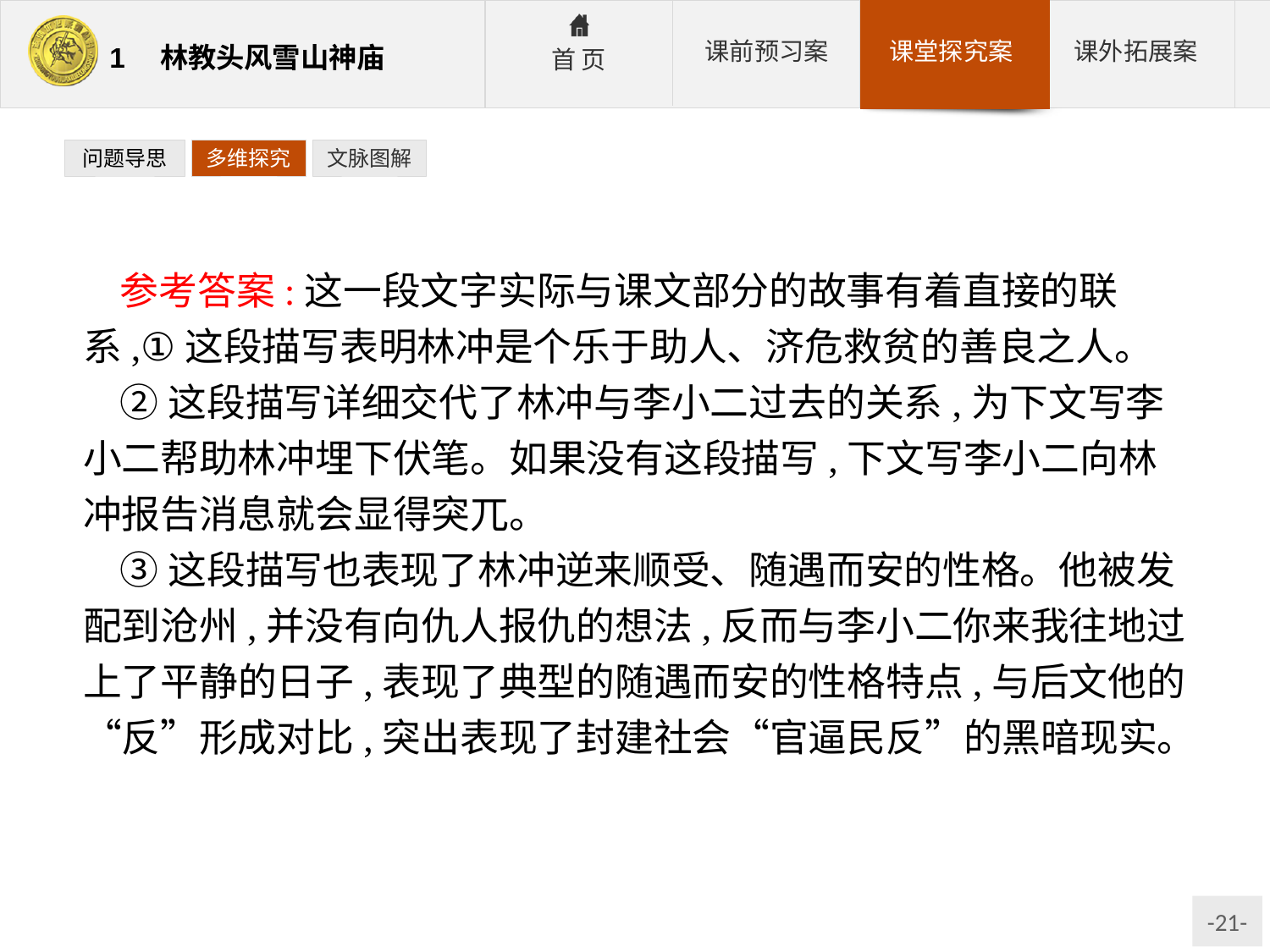

问题导思
多维探究
文脉图解
参考答案:这一段文字实际与课文部分的故事有着直接的联系,①这段描写表明林冲是个乐于助人、济危救贫的善良之人。
②这段描写详细交代了林冲与李小二过去的关系,为下文写李小二帮助林冲埋下伏笔。如果没有这段描写,下文写李小二向林冲报告消息就会显得突兀。
③这段描写也表现了林冲逆来顺受、随遇而安的性格。他被发配到沧州,并没有向仇人报仇的想法,反而与李小二你来我往地过上了平静的日子,表现了典型的随遇而安的性格特点,与后文他的“反”形成对比,突出表现了封建社会“官逼民反”的黑暗现实。